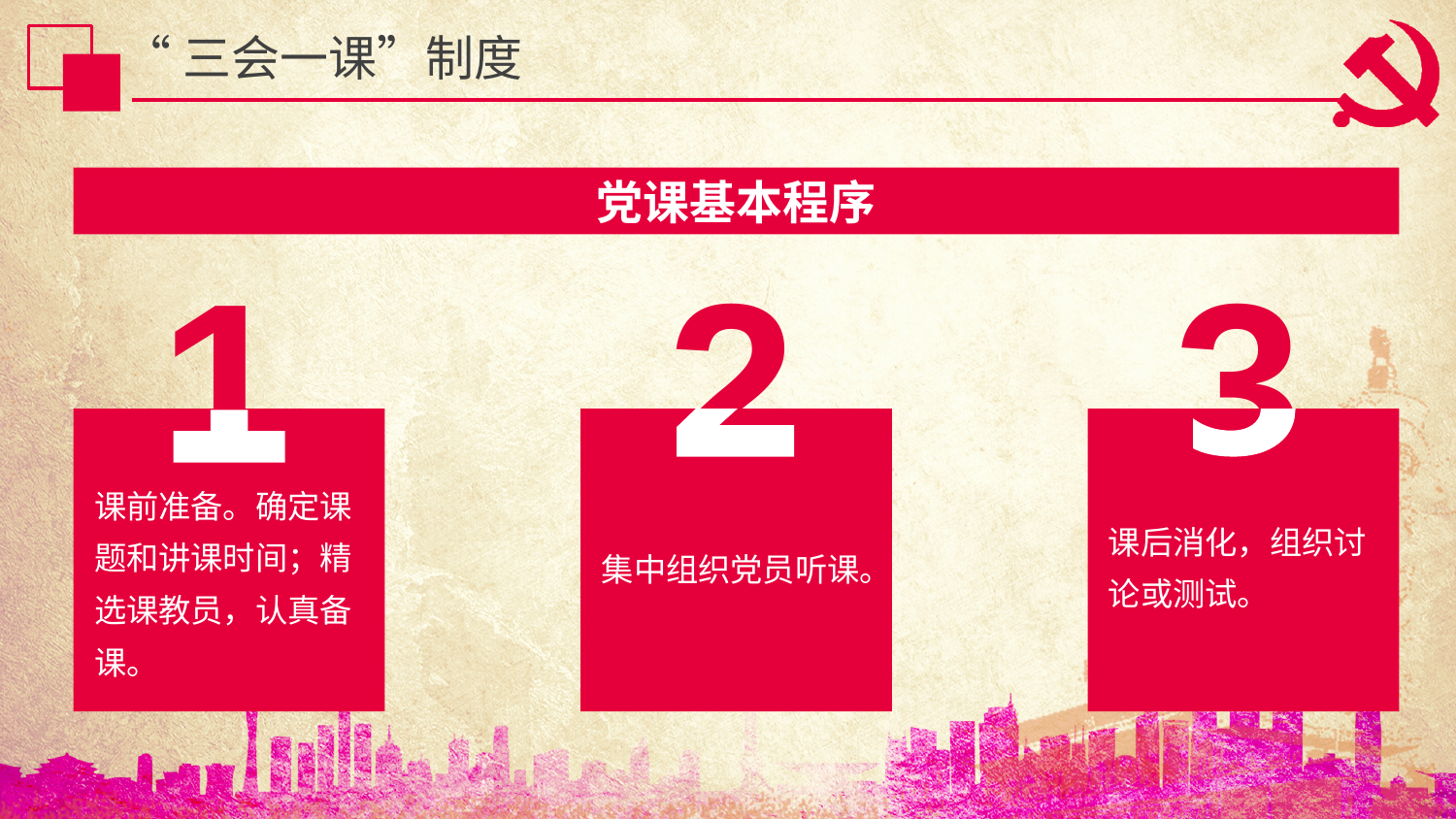

党课基本程序
1

课前准备。确定课题和讲课时间；精选课教员，认真备课。
2

集中组织党员听课。
3

课后消化，组织讨论或测试。